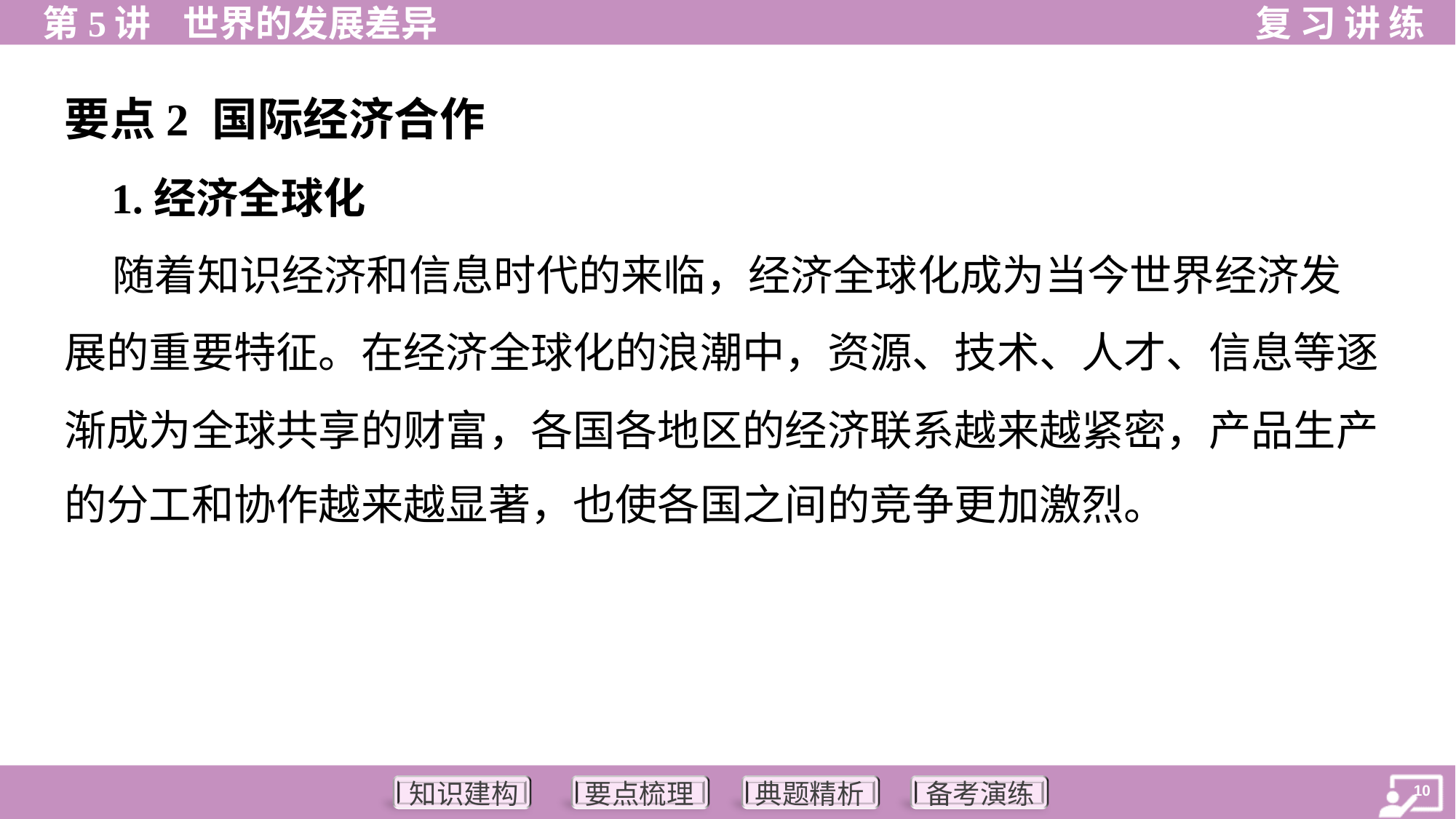

要点2 国际经济合作
    1.经济全球化
    随着知识经济和信息时代的来临，经济全球化成为当今世界经济发
展的重要特征。在经济全球化的浪潮中，资源、技术、人才、信息等逐
渐成为全球共享的财富，各国各地区的经济联系越来越紧密，产品生产
的分工和协作越来越显著，也使各国之间的竞争更加激烈。